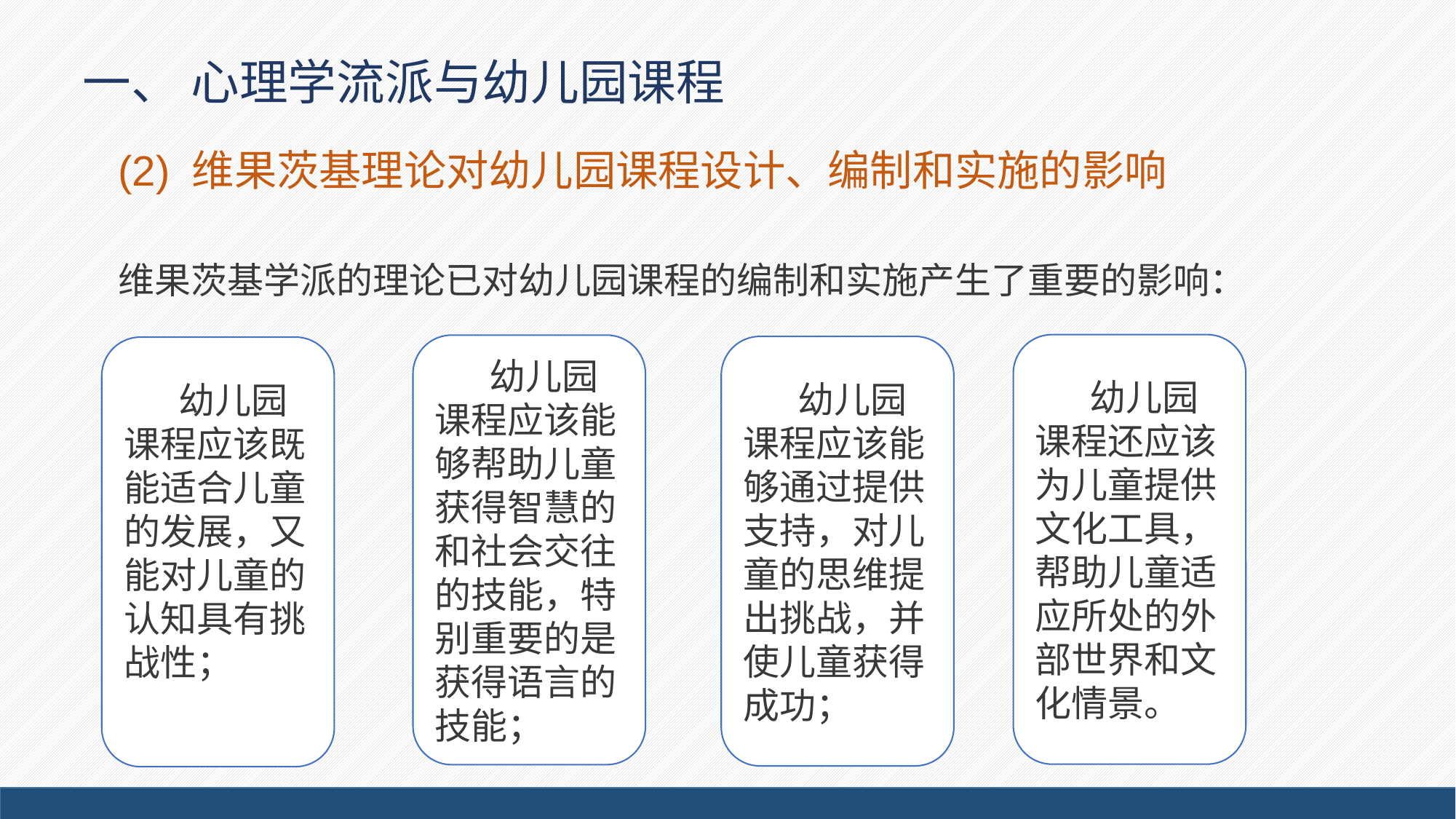

# 一、 心理学流派与幼儿园课程
(2) 维果茨基理论对幼儿园课程设计、编制和实施的影响

维果茨基学派的理论已对幼儿园课程的编制和实施产生了重要的影响：
幼儿园课程还应该为儿童提供文化工具，帮助儿童适应所处的外部世界和文化情景。
幼儿园课程应该能够帮助儿童获得智慧的和社会交往的技能，特别重要的是获得语言的技能；
幼儿园课程应该能够通过提供支持，对儿童的思维提出挑战，并使儿童获得成功；
幼儿园课程应该既能适合儿童的发展，又能对儿童的认知具有挑战性；